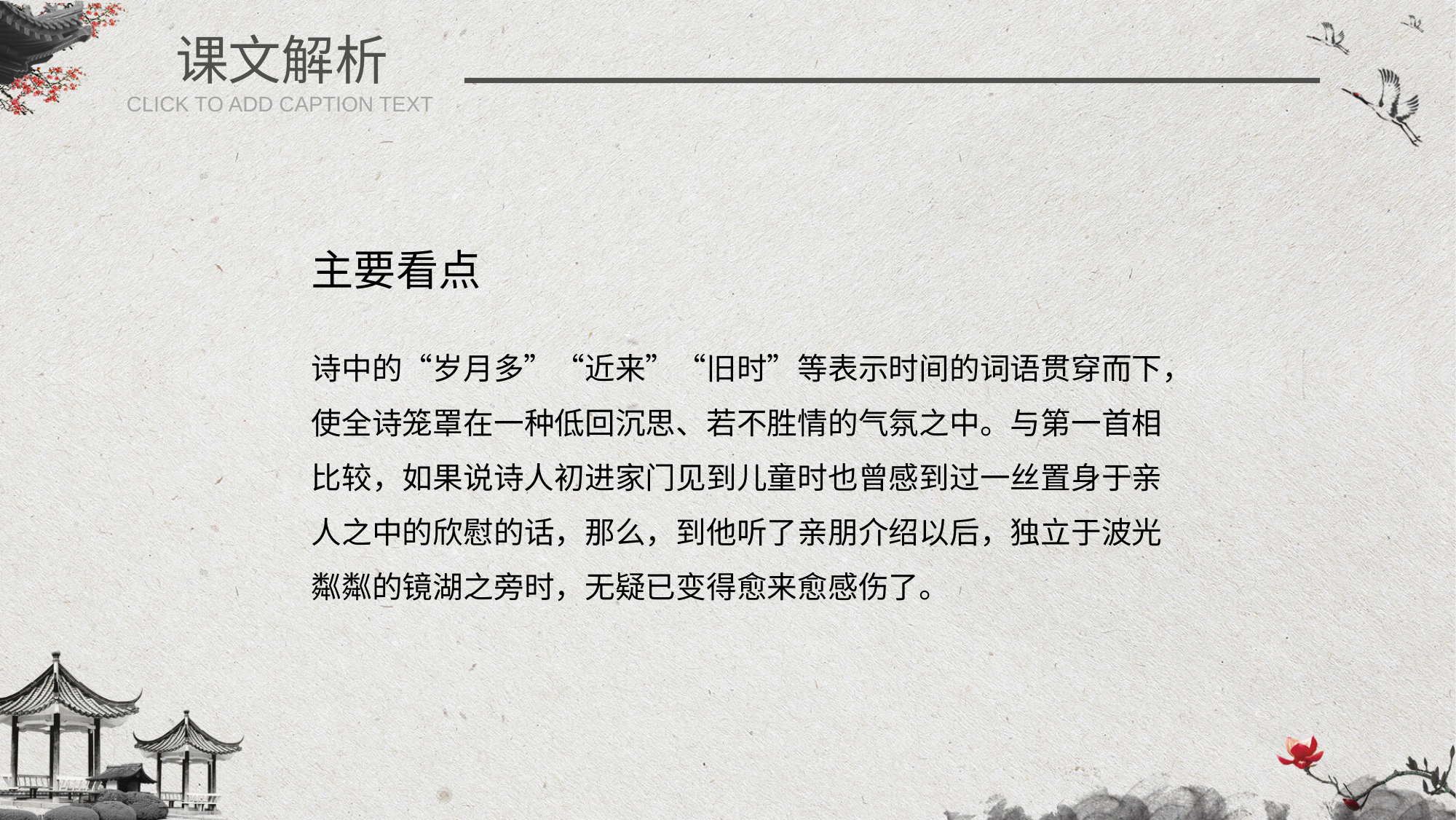

课文解析

CLICK TO ADD CAPTION TEXT
主要看点
诗中的“岁月多”“近来”“旧时”等表示时间的词语贯穿而下，使全诗笼罩在一种低回沉思、若不胜情的气氛之中。与第一首相比较，如果说诗人初进家门见到儿童时也曾感到过一丝置身于亲人之中的欣慰的话，那么，到他听了亲朋介绍以后，独立于波光粼粼的镜湖之旁时，无疑已变得愈来愈感伤了。